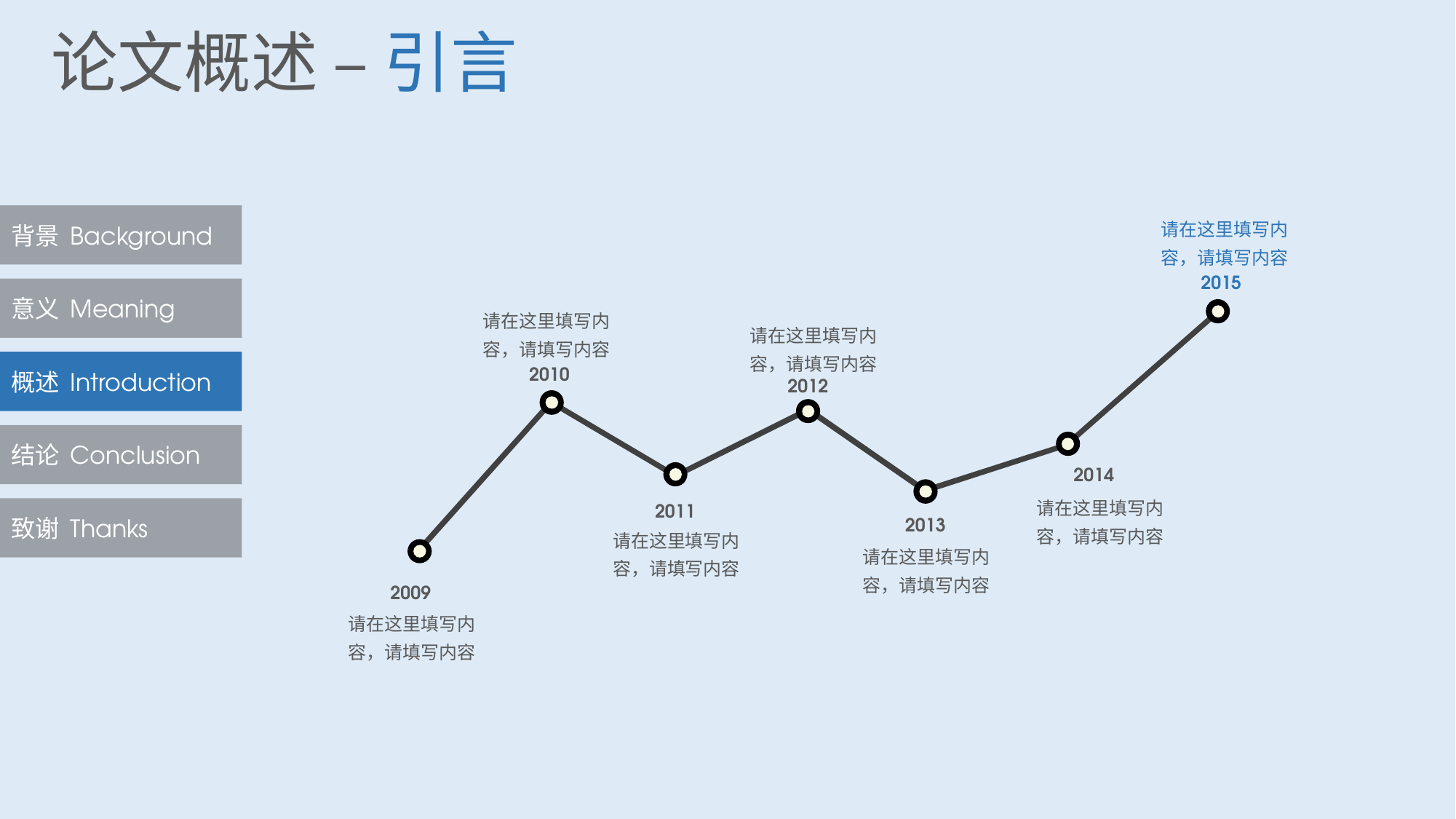

论文概述 – 引言
背景 Background
请在这里填写内容，请填写内容
2015
意义 Meaning
请在这里填写内容，请填写内容

请在这里填写内容，请填写内容
2010
概述 Introduction
2012

结论 Conclusion

2014

请在这里填写内容，请填写内容

2011
致谢 Thanks
2013
请在这里填写内容，请填写内容
请在这里填写内容，请填写内容

2009
请在这里填写内容，请填写内容